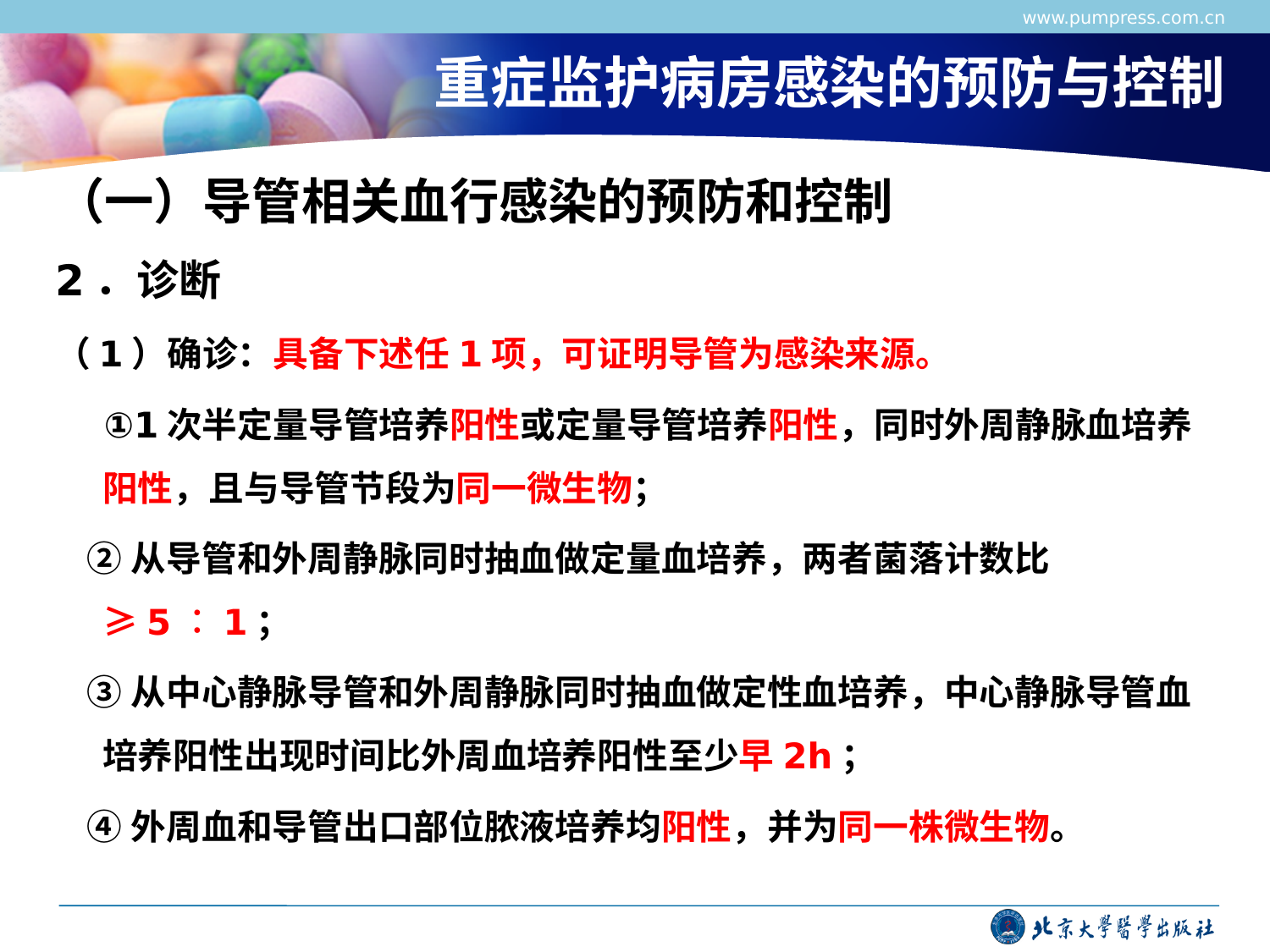

www.pumpress.com.cn
# 重症监护病房感染的预防与控制
（一）导管相关血行感染的预防和控制
2．诊断
（1）确诊：具备下述任1项，可证明导管为感染来源。
    ①1次半定量导管培养阳性或定量导管培养阳性，同时外周静脉血培养阳性，且与导管节段为同一微生物；
    ②从导管和外周静脉同时抽血做定量血培养，两者菌落计数比≥5︰1；
    ③从中心静脉导管和外周静脉同时抽血做定性血培养，中心静脉导管血培养阳性出现时间比外周血培养阳性至少早2h；
    ④外周血和导管出口部位脓液培养均阳性，并为同一株微生物。